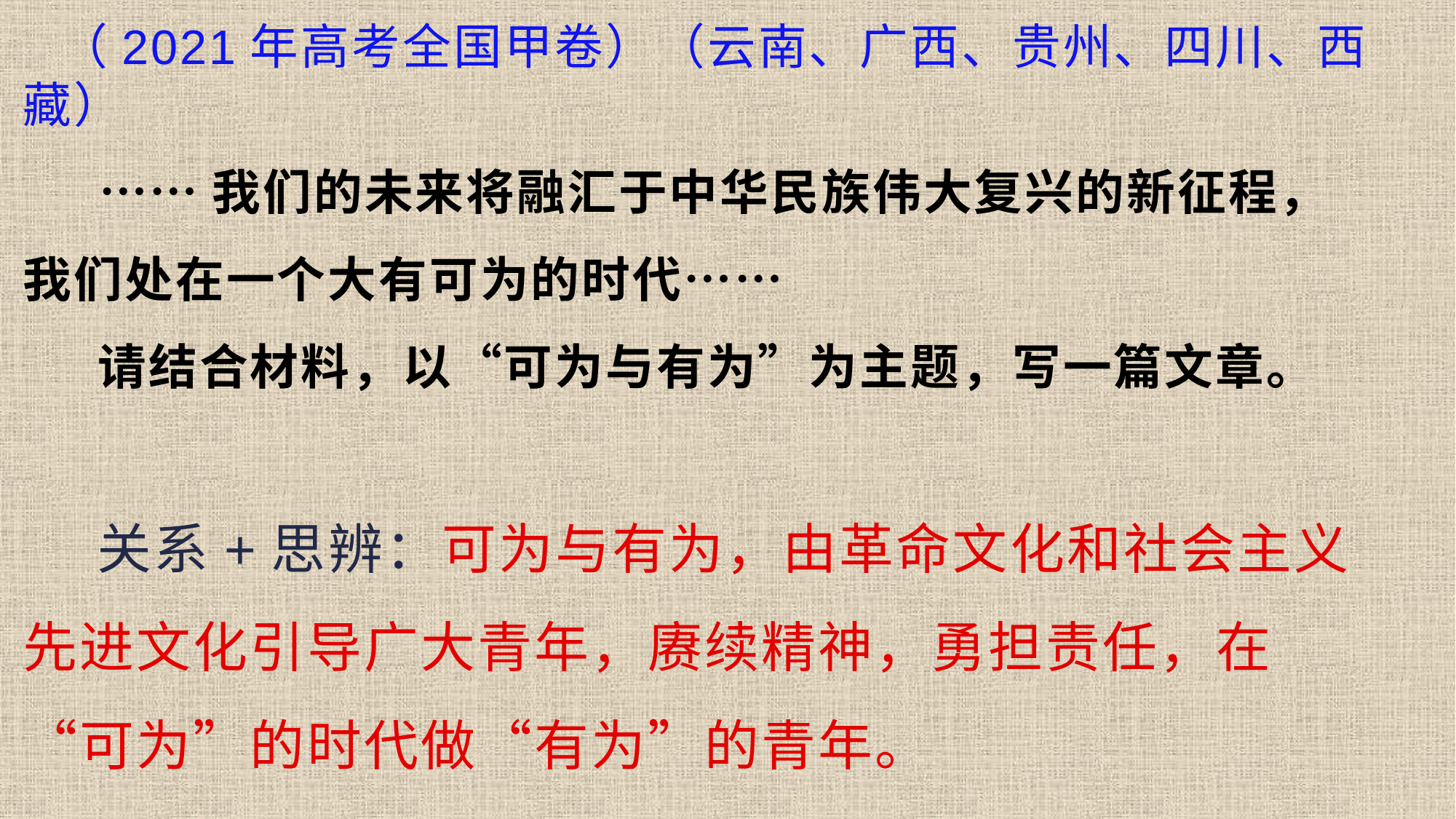

（2021年高考全国甲卷）（云南、广西、贵州、四川、西藏）
   ……我们的未来将融汇于中华民族伟大复兴的新征程，我们处在一个大有可为的时代……
  请结合材料，以“可为与有为”为主题，写一篇文章。

  关系+思辨：可为与有为，由革命文化和社会主义先进文化引导广大青年，赓续精神，勇担责任，在“可为”的时代做“有为”的青年。